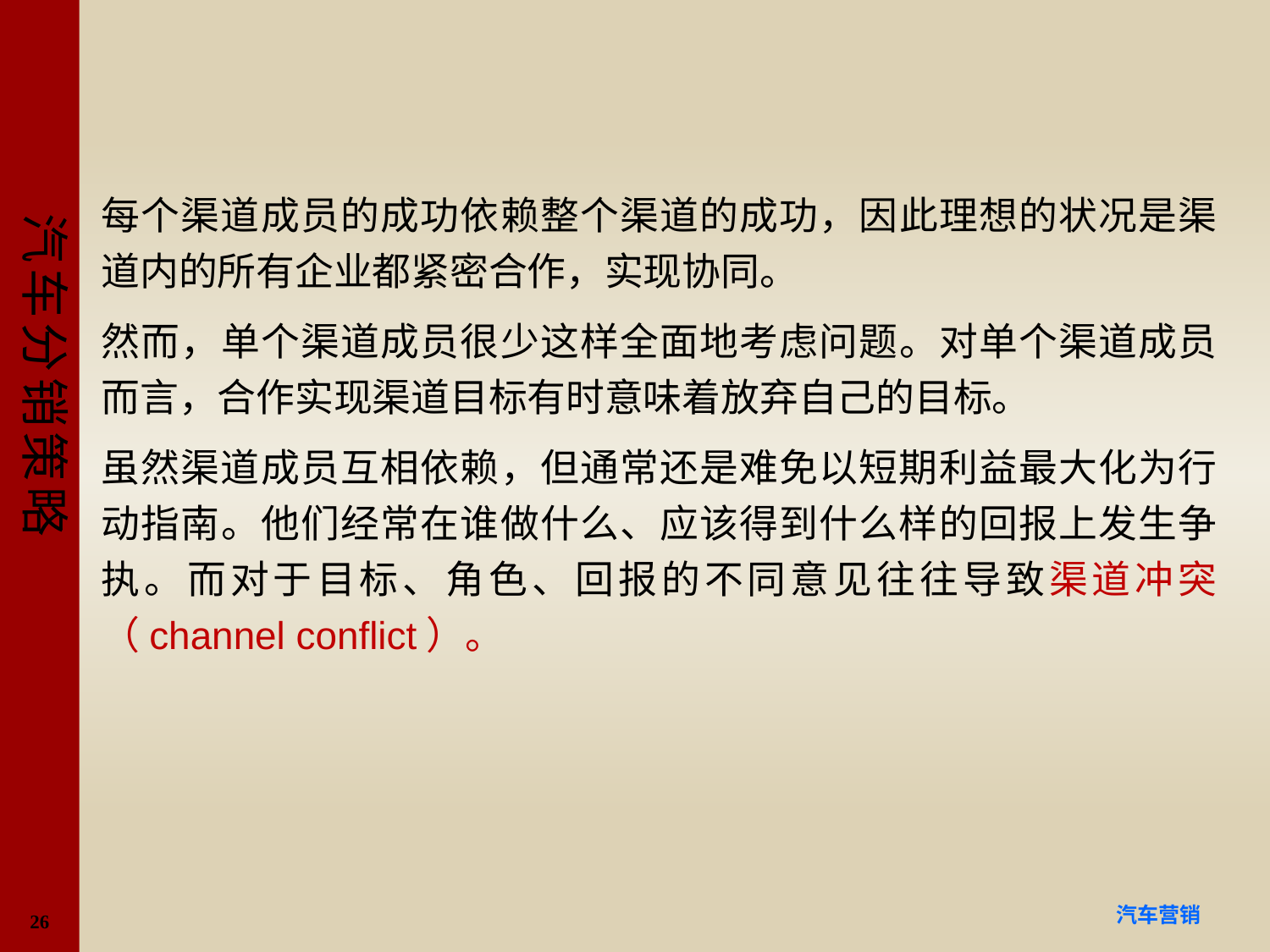

#
每个渠道成员的成功依赖整个渠道的成功，因此理想的状况是渠道内的所有企业都紧密合作，实现协同。
然而，单个渠道成员很少这样全面地考虑问题。对单个渠道成员而言，合作实现渠道目标有时意味着放弃自己的目标。
虽然渠道成员互相依赖，但通常还是难免以短期利益最大化为行动指南。他们经常在谁做什么、应该得到什么样的回报上发生争执。而对于目标、角色、回报的不同意见往往导致渠道冲突（channel conflict）。
26